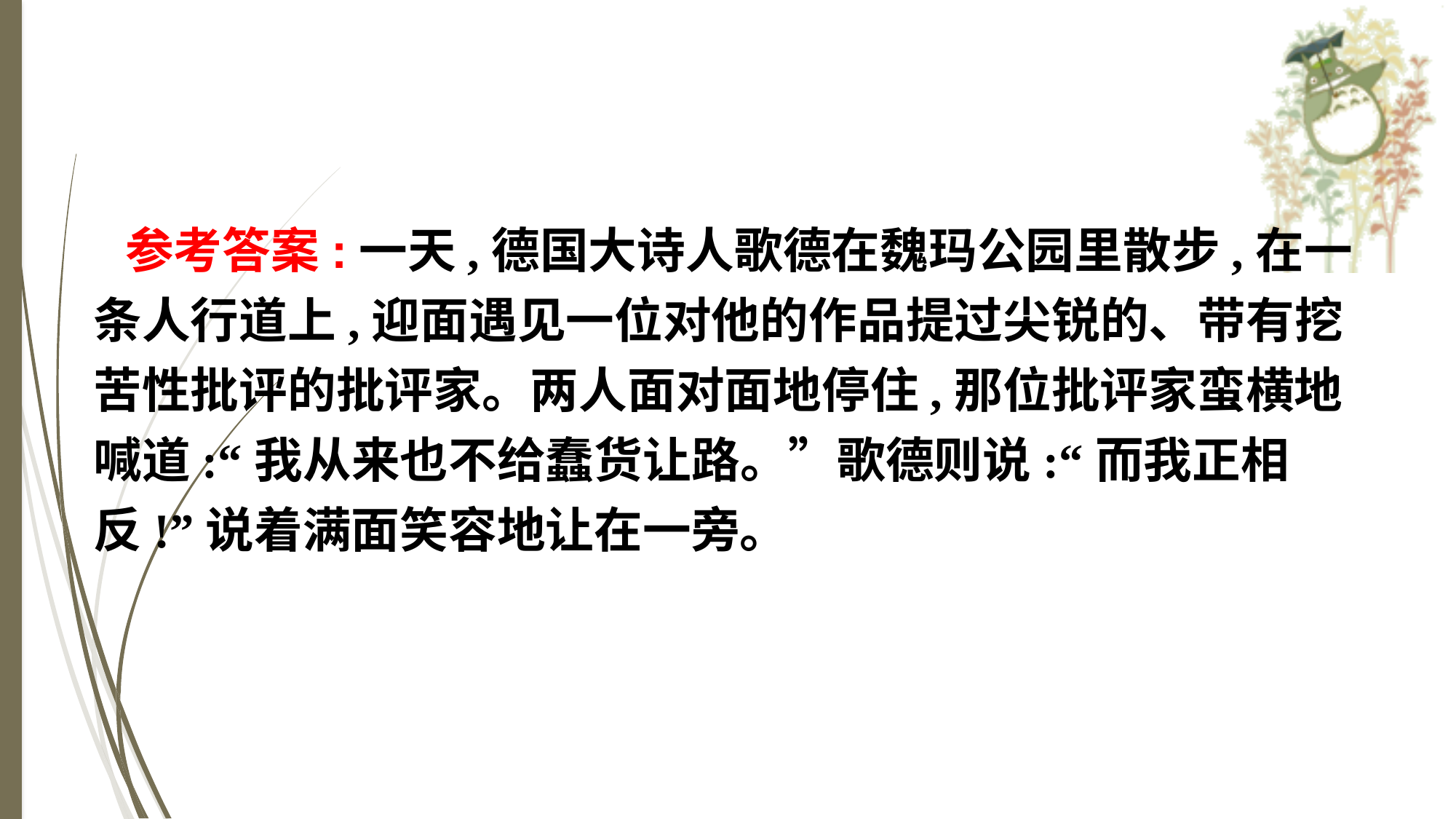

参考答案:一天,德国大诗人歌德在魏玛公园里散步,在一条人行道上,迎面遇见一位对他的作品提过尖锐的、带有挖苦性批评的批评家。两人面对面地停住,那位批评家蛮横地喊道:“我从来也不给蠢货让路。”歌德则说:“而我正相反!”说着满面笑容地让在一旁。